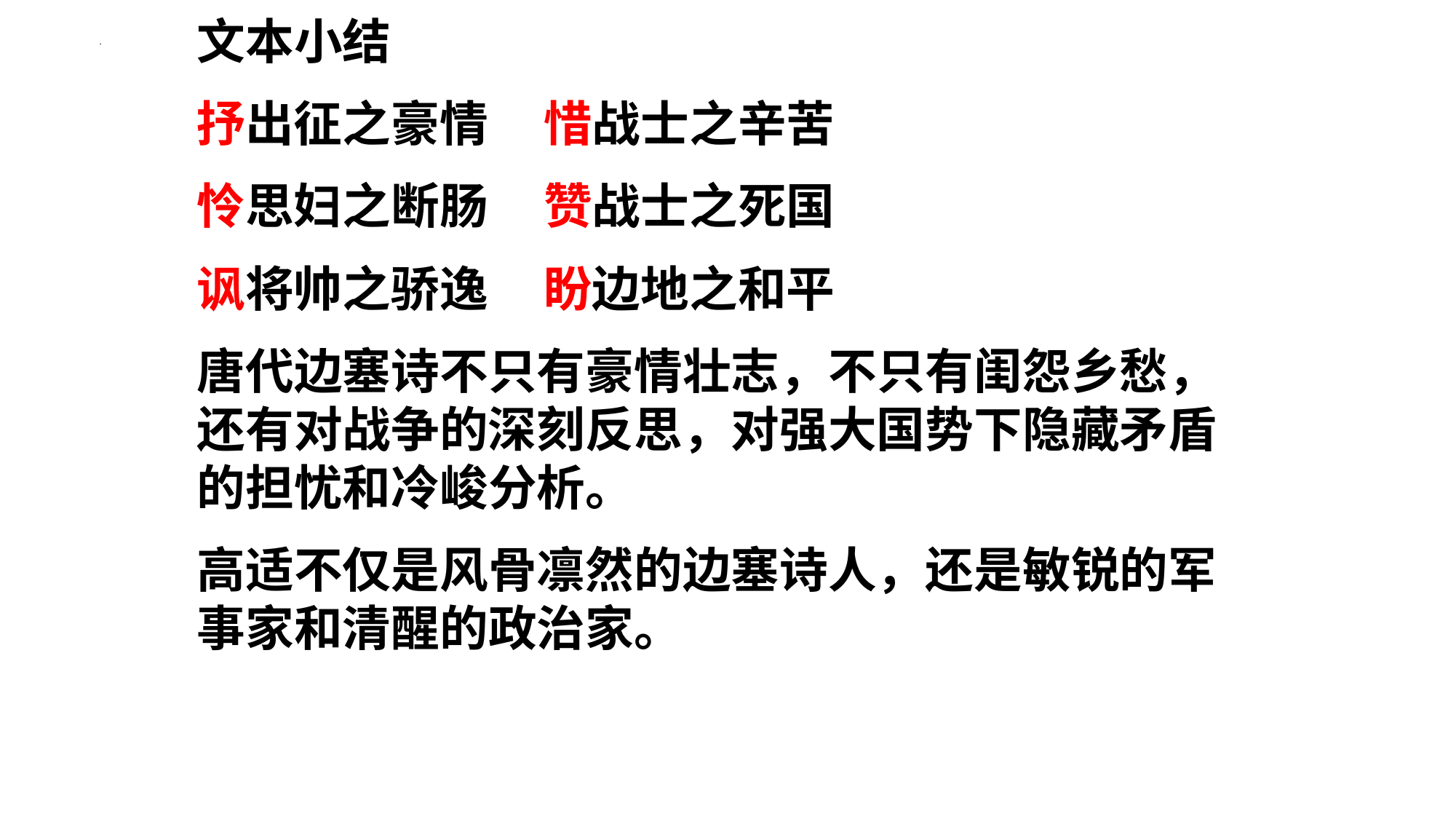

文本小结
抒出征之豪情     惜战士之辛苦
怜思妇之断肠     赞战士之死国
讽将帅之骄逸     盼边地之和平
唐代边塞诗不只有豪情壮志，不只有闺怨乡愁，还有对战争的深刻反思，对强大国势下隐藏矛盾的担忧和冷峻分析。
高适不仅是风骨凛然的边塞诗人，还是敏锐的军事家和清醒的政治家。